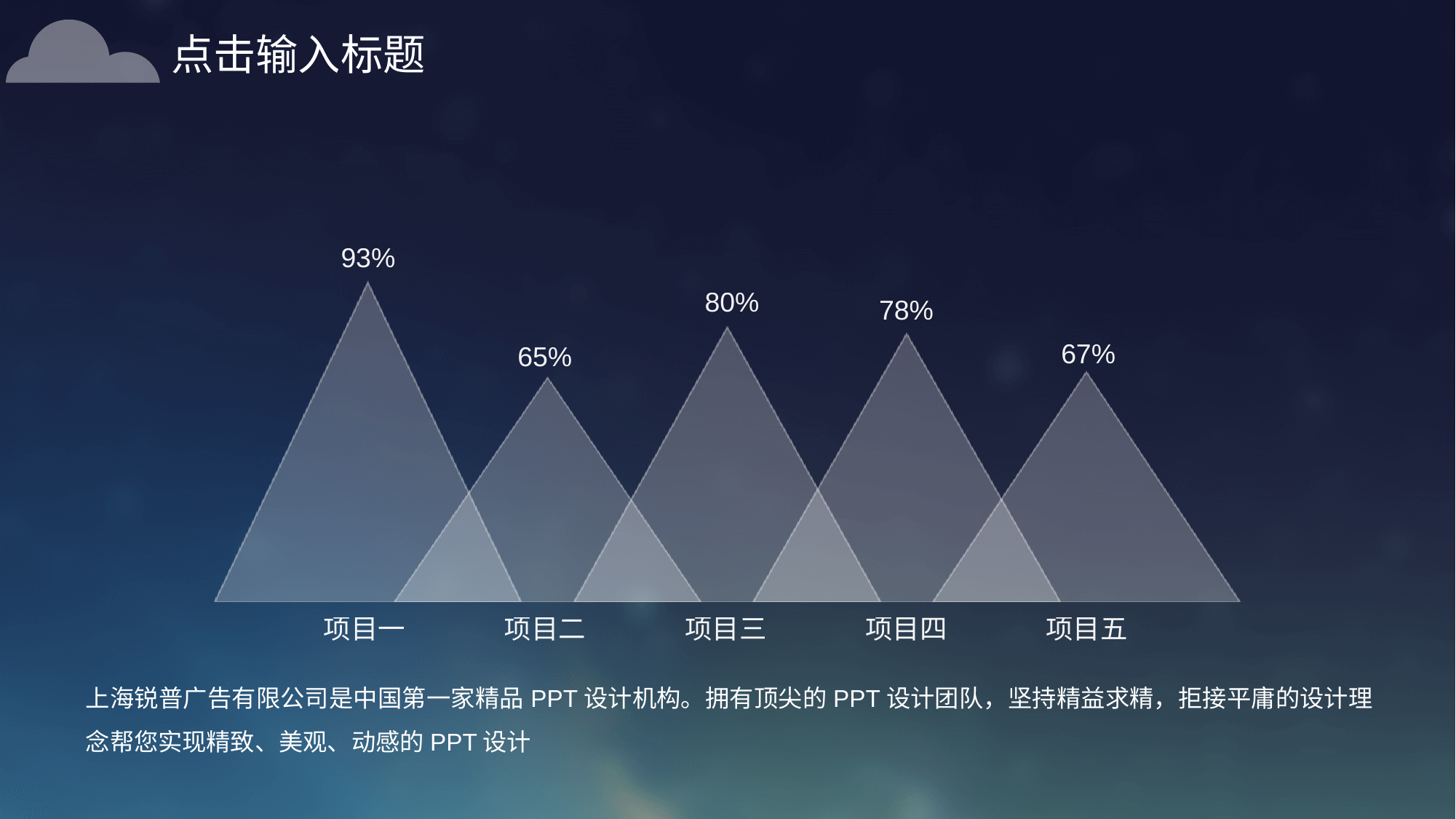

点击输入标题

### Chart

| Category | 系列 1 | 系列 2 | 系列 3 | 系列 4 | 系列 8 |
|---|---|---|---|---|---|
| 类别 1 | 0.93 | 0.654 | 0.8 | 0.782 | 0.669 |
93%
80%
78%
67%
65%
项目一
项目二
项目三
项目四
项目五
上海锐普广告有限公司是中国第一家精品PPT设计机构。拥有顶尖的PPT设计团队，坚持精益求精，拒接平庸的设计理念帮您实现精致、美观、动感的PPT设计